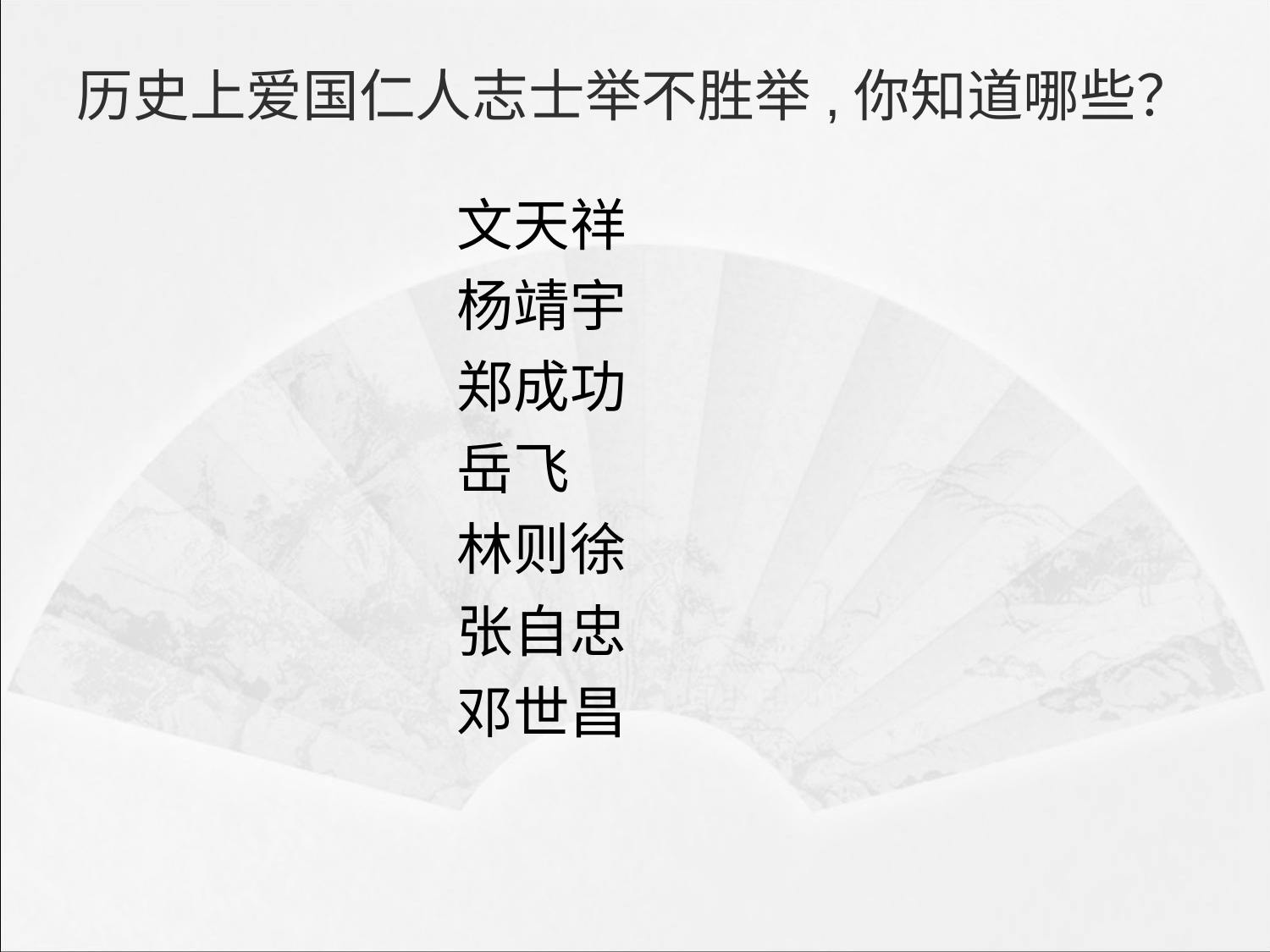

# 历史上爱国仁人志士举不胜举,你知道哪些？
文天祥
杨靖宇
郑成功
岳飞
林则徐
张自忠
邓世昌